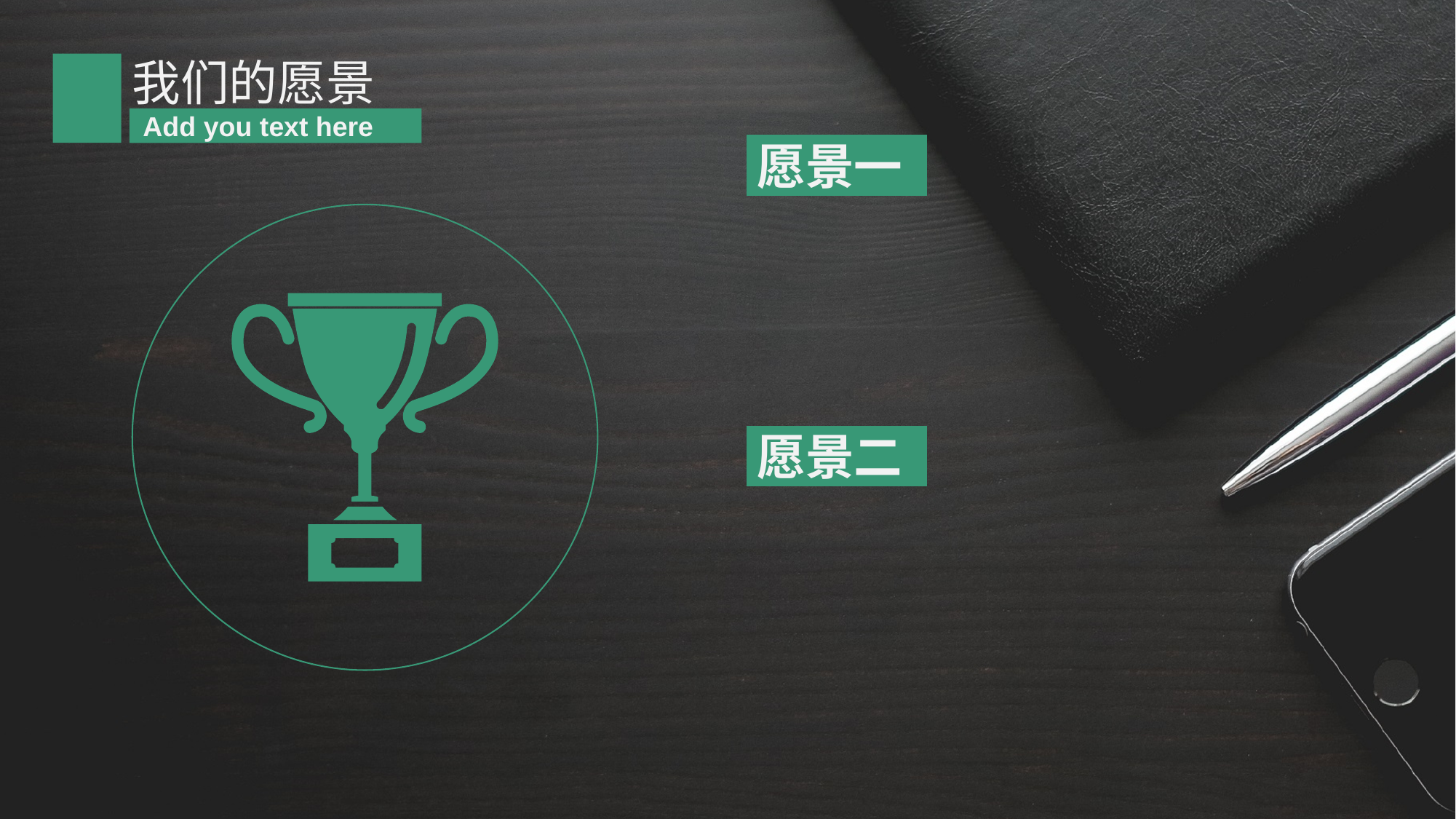

我们的愿景

Add you text here

愿景一

愿景二